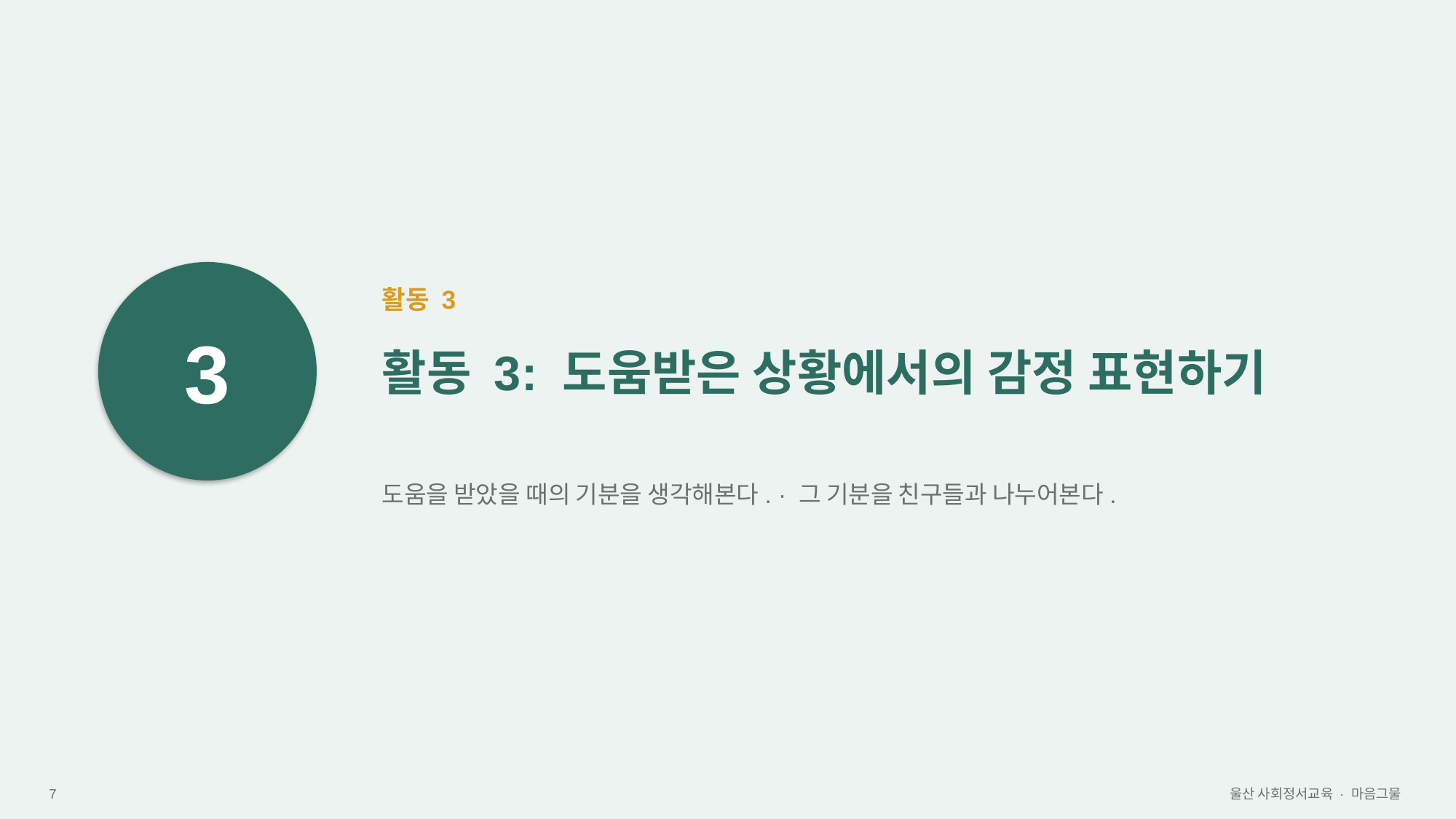

3
활동 3
활동 3: 도움받은 상황에서의 감정 표현하기
도움을 받았을 때의 기분을 생각해본다. · 그 기분을 친구들과 나누어본다.
7
울산 사회정서교육 · 마음그물